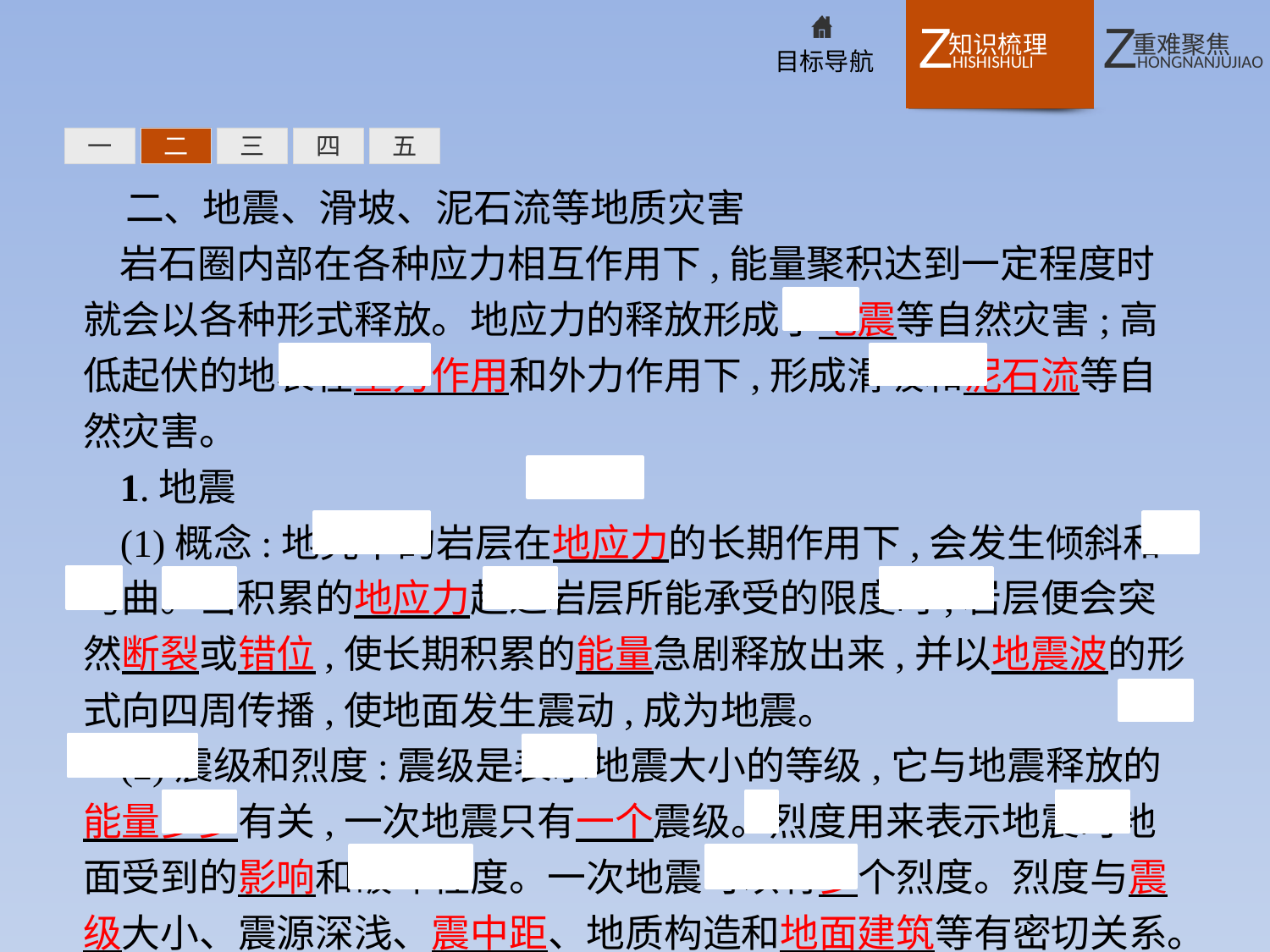

一
二
三
四
五
二、地震、滑坡、泥石流等地质灾害
岩石圈内部在各种应力相互作用下,能量聚积达到一定程度时就会以各种形式释放。地应力的释放形成了地震等自然灾害;高低起伏的地表在重力作用和外力作用下,形成滑坡和泥石流等自然灾害。
1.地震
(1)概念:地壳中的岩层在地应力的长期作用下,会发生倾斜和弯曲。当积累的地应力超过岩层所能承受的限度时,岩层便会突然断裂或错位,使长期积累的能量急剧释放出来,并以地震波的形式向四周传播,使地面发生震动,成为地震。
(2)震级和烈度:震级是表示地震大小的等级,它与地震释放的能量多少有关,一次地震只有一个震级。烈度用来表示地震时地面受到的影响和破坏程度。一次地震可以有多个烈度。烈度与震级大小、震源深浅、震中距、地质构造和地面建筑等有密切关系。